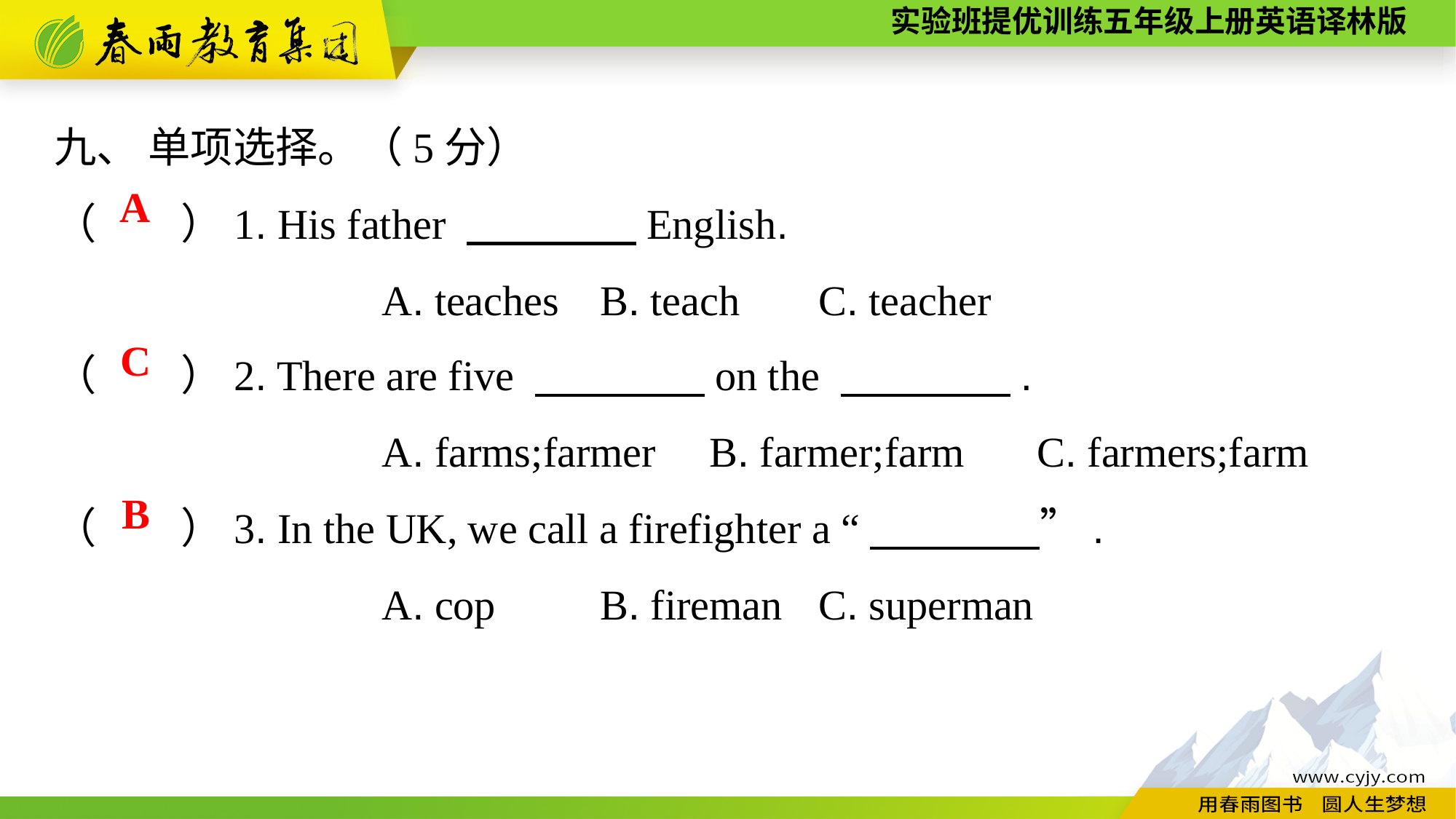

九、 单项选择。（5分）
（　　）1. His father 　　　　English.
			A. teaches	B. teach	C. teacher
A
（　　）2. There are five 　　　　on the 　　　　.
			A. farms;farmer	B. farmer;farm	C. farmers;farm
（　　）3. In the UK, we call a firefighter a “　　　　”.
			A. cop	B. fireman	C. superman
C
B